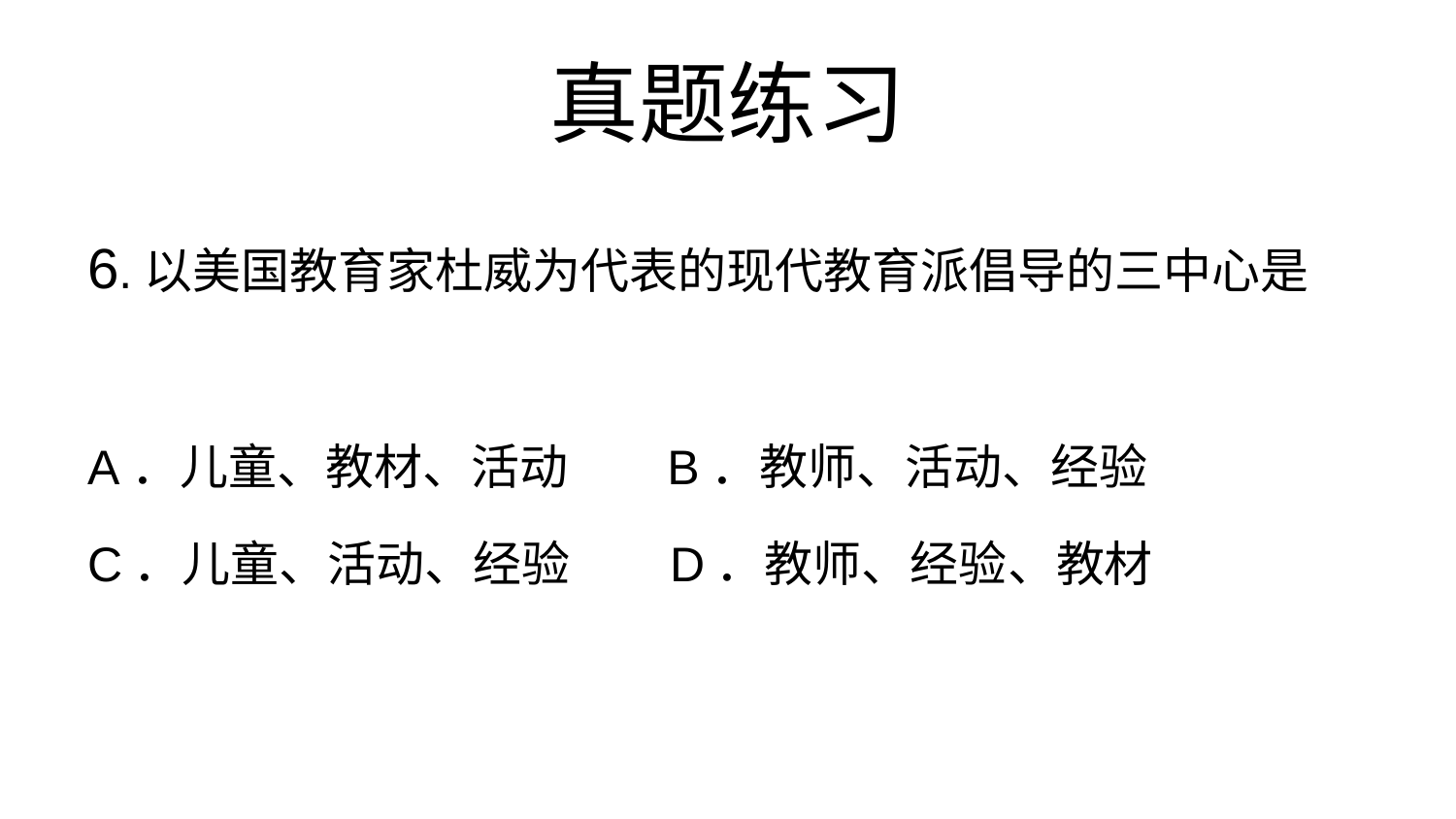

# 真题练习
6.以美国教育家杜威为代表的现代教育派倡导的三中心是

A．儿童、教材、活动        B．教师、活动、经验
C．儿童、活动、经验        D．教师、经验、教材